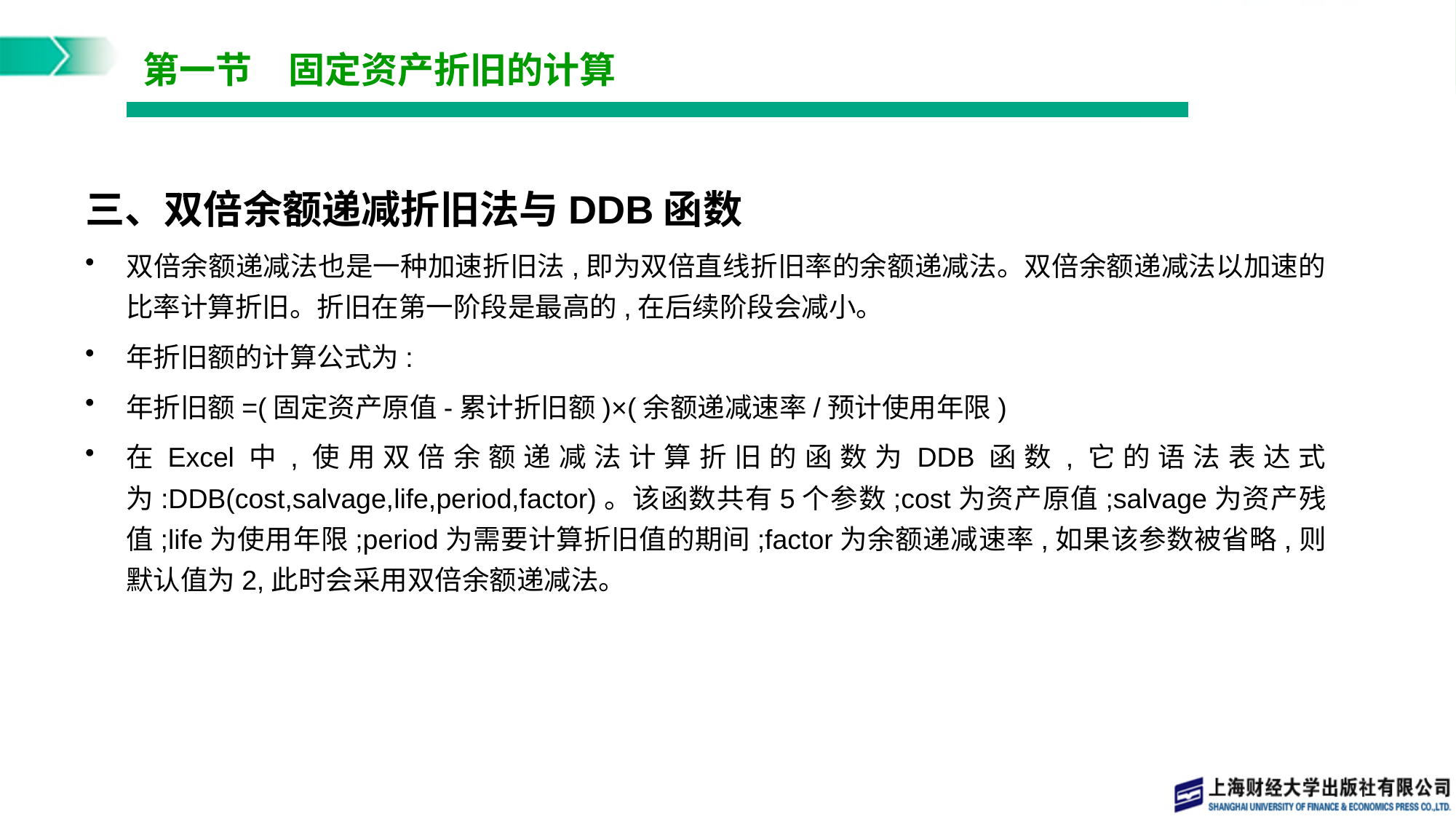

# 第一节　固定资产折旧的计算
三、双倍余额递减折旧法与DDB函数
双倍余额递减法也是一种加速折旧法,即为双倍直线折旧率的余额递减法。双倍余额递减法以加速的比率计算折旧。折旧在第一阶段是最高的,在后续阶段会减小。
年折旧额的计算公式为:
年折旧额=(固定资产原值-累计折旧额)×(余额递减速率/预计使用年限)
在Excel中,使用双倍余额递减法计算折旧的函数为DDB函数,它的语法表达式为:DDB(cost,salvage,life,period,factor)。该函数共有5个参数;cost为资产原值;salvage为资产残值;life为使用年限;period为需要计算折旧值的期间;factor为余额递减速率,如果该参数被省略,则默认值为2,此时会采用双倍余额递减法。